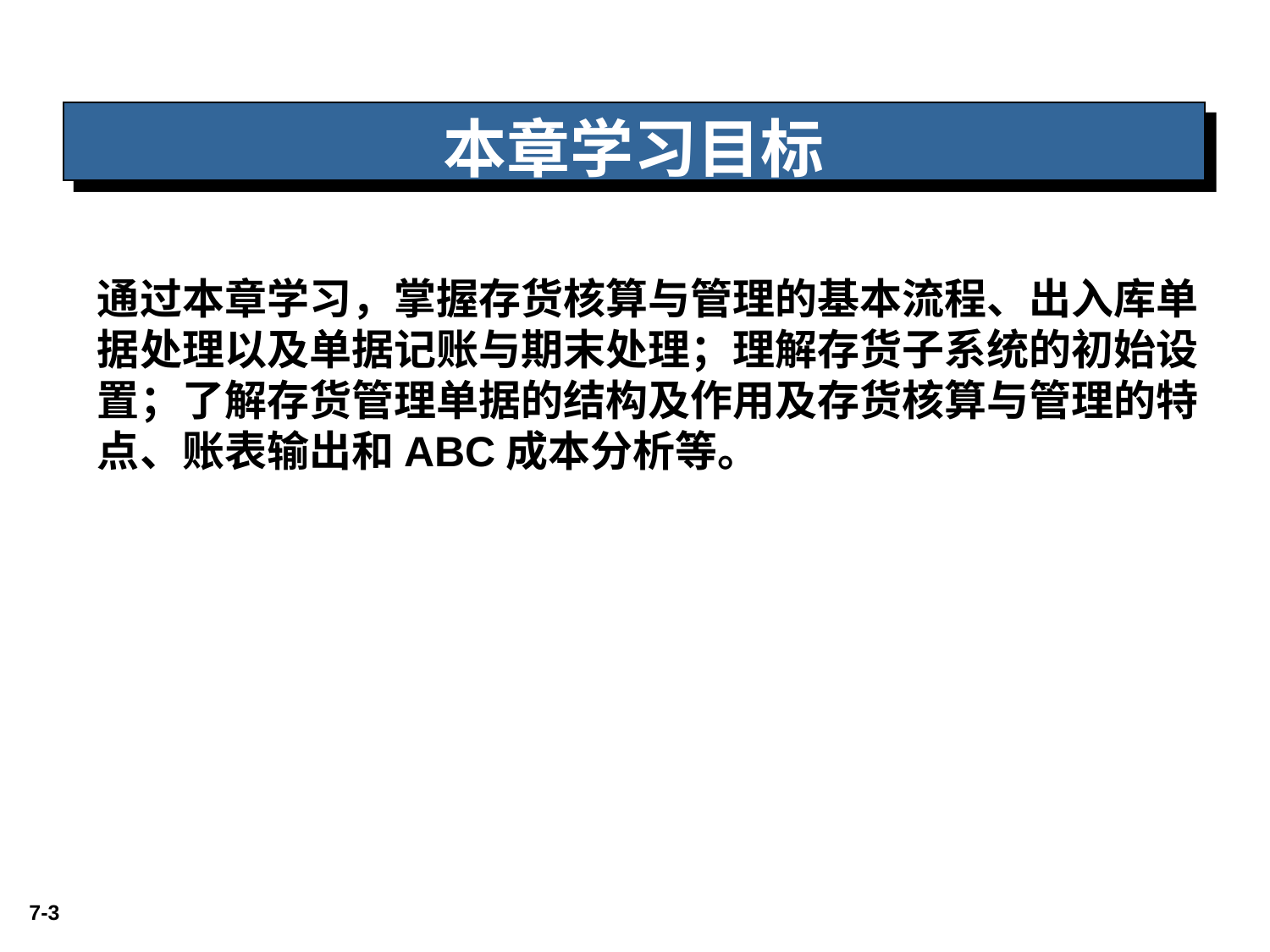

# 本章学习目标

通过本章学习，掌握存货核算与管理的基本流程、出入库单据处理以及单据记账与期末处理；理解存货子系统的初始设置；了解存货管理单据的结构及作用及存货核算与管理的特点、账表输出和ABC成本分析等。